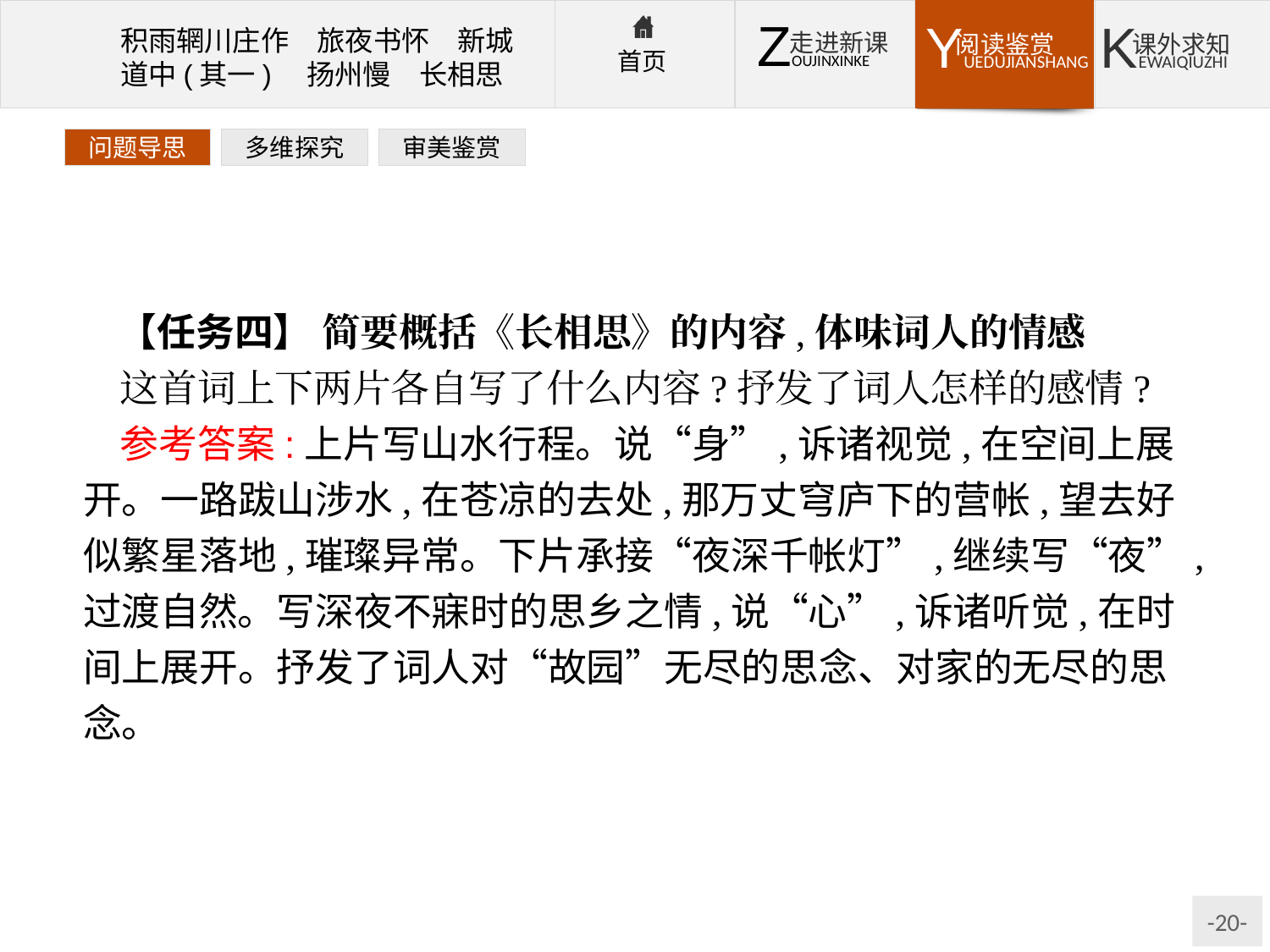

问题导思
多维探究
审美鉴赏
【任务四】 简要概括《长相思》的内容,体味词人的情感
这首词上下两片各自写了什么内容?抒发了词人怎样的感情?
参考答案:上片写山水行程。说“身”,诉诸视觉,在空间上展开。一路跋山涉水,在苍凉的去处,那万丈穹庐下的营帐,望去好似繁星落地,璀璨异常。下片承接“夜深千帐灯”,继续写“夜”,过渡自然。写深夜不寐时的思乡之情,说“心”,诉诸听觉,在时间上展开。抒发了词人对“故园”无尽的思念、对家的无尽的思念。